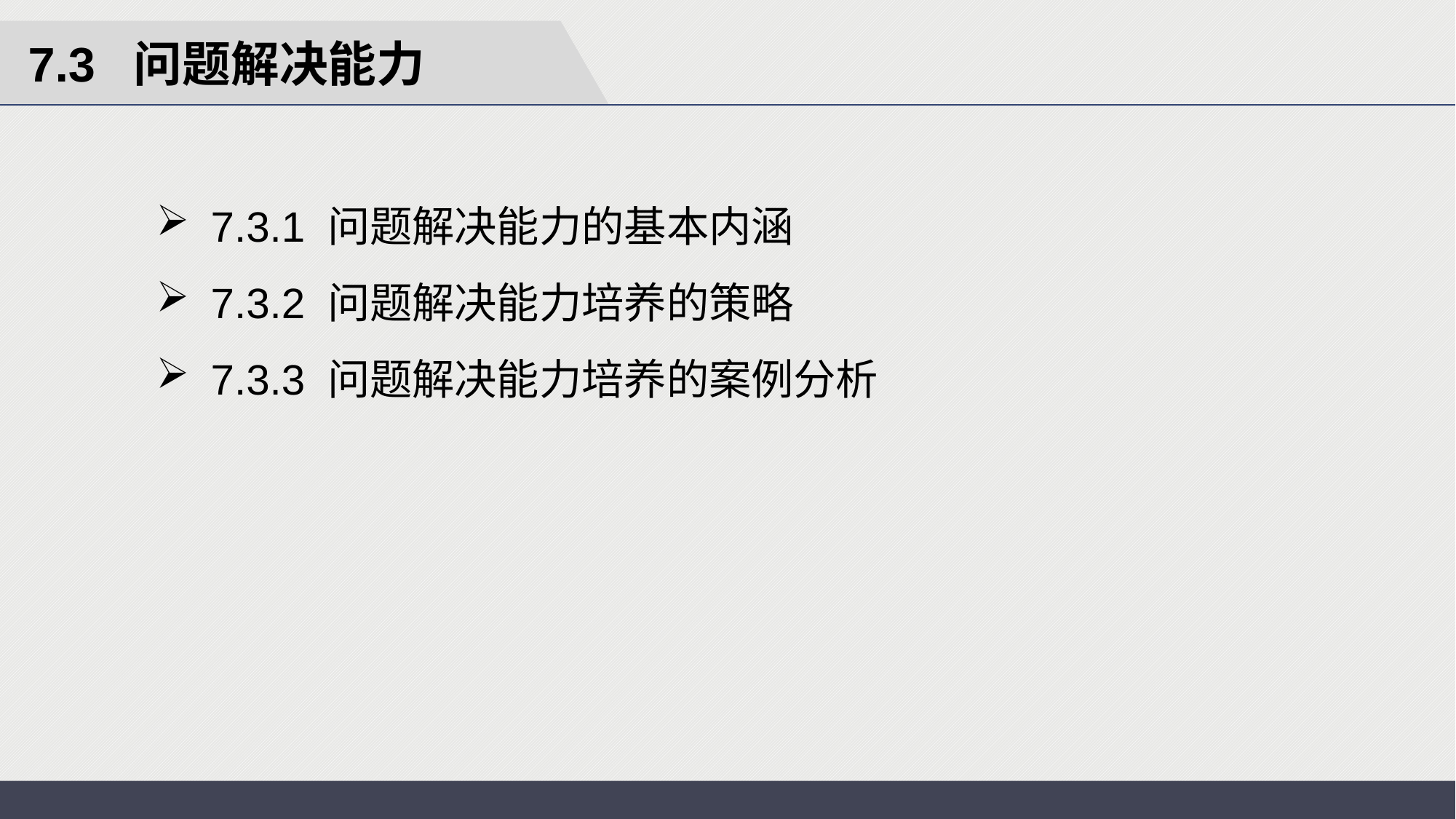

7.3  问题解决能力
7.3.1 问题解决能力的基本内涵
7.3.2 问题解决能力培养的策略
7.3.3 问题解决能力培养的案例分析